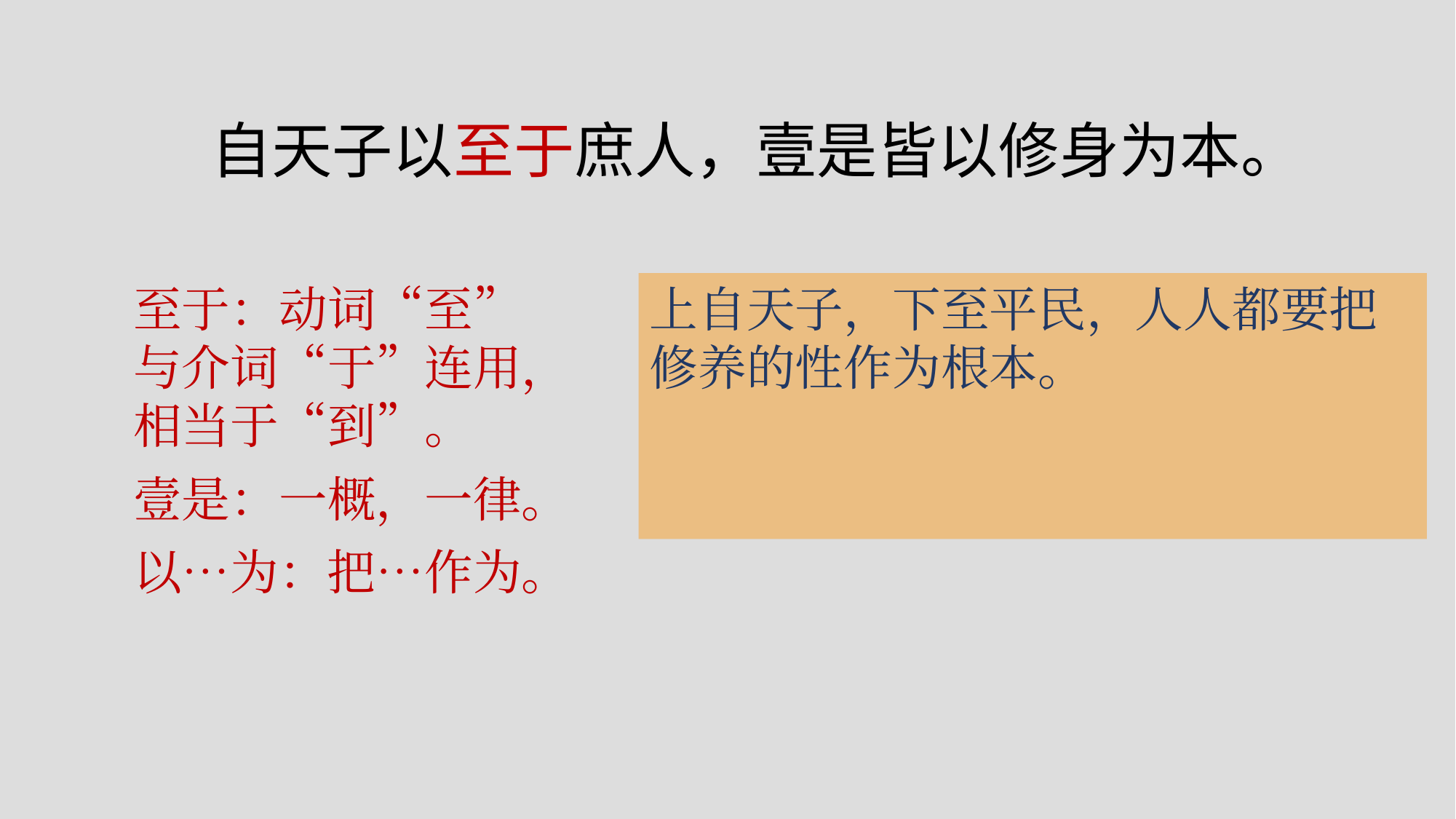

自天子以至于庶人，壹是皆以修身为本。
至于：动词“至”与介词“于”连用，相当于“到”。
壹是：一概，一律。
以…为：把…作为。
上自天子，下至平民，人人都要把修养的性作为根本。